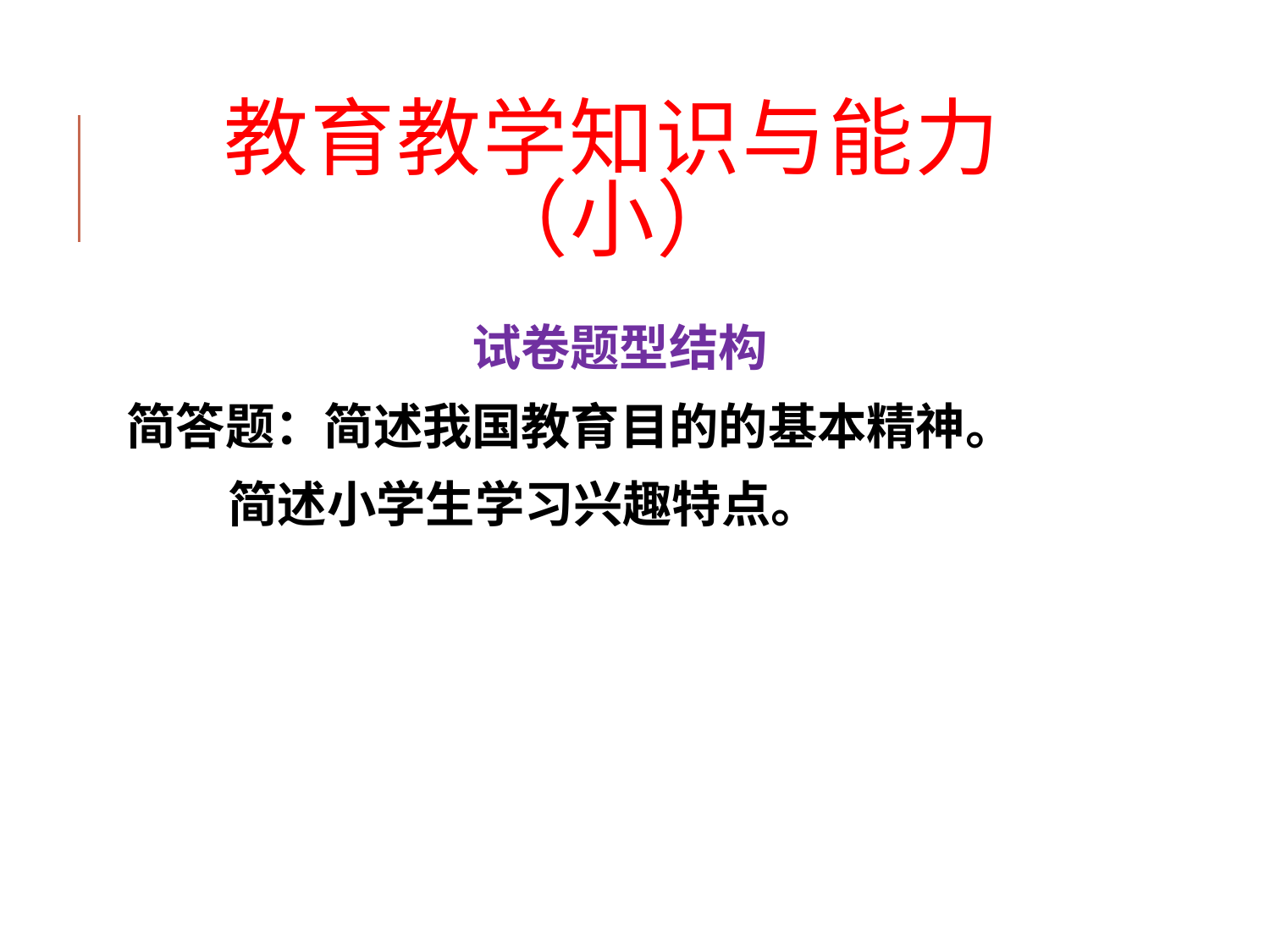

教育教学知识与能力（小）
试卷题型结构
简答题：简述我国教育目的的基本精神。
        简述小学生学习兴趣特点。